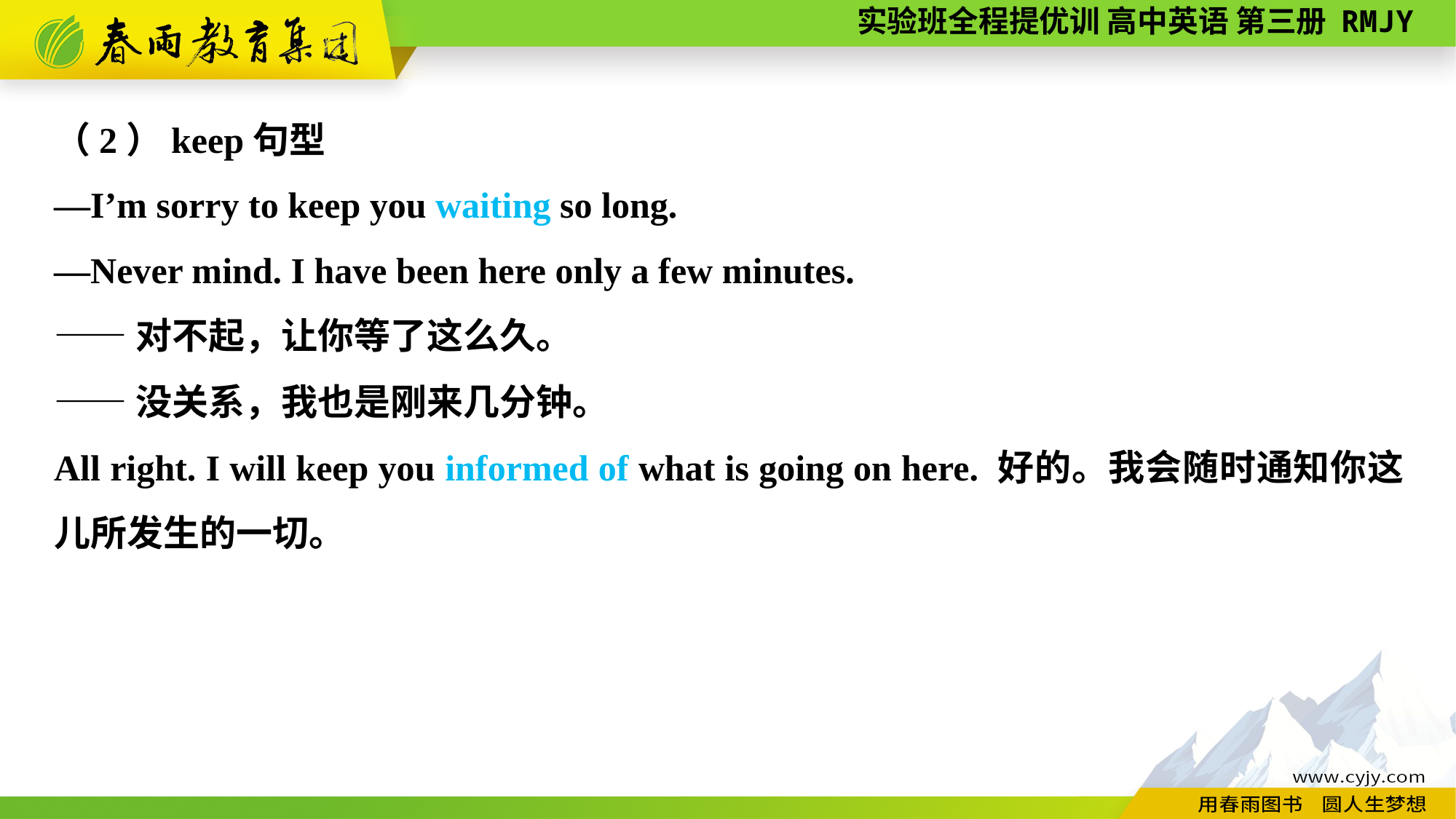

（2）keep句型
—I’m sorry to keep you waiting so long.
—Never mind. I have been here only a few minutes.
——对不起，让你等了这么久。
——没关系，我也是刚来几分钟。
All right. I will keep you informed of what is going on here. 好的。我会随时通知你这儿所发生的一切。